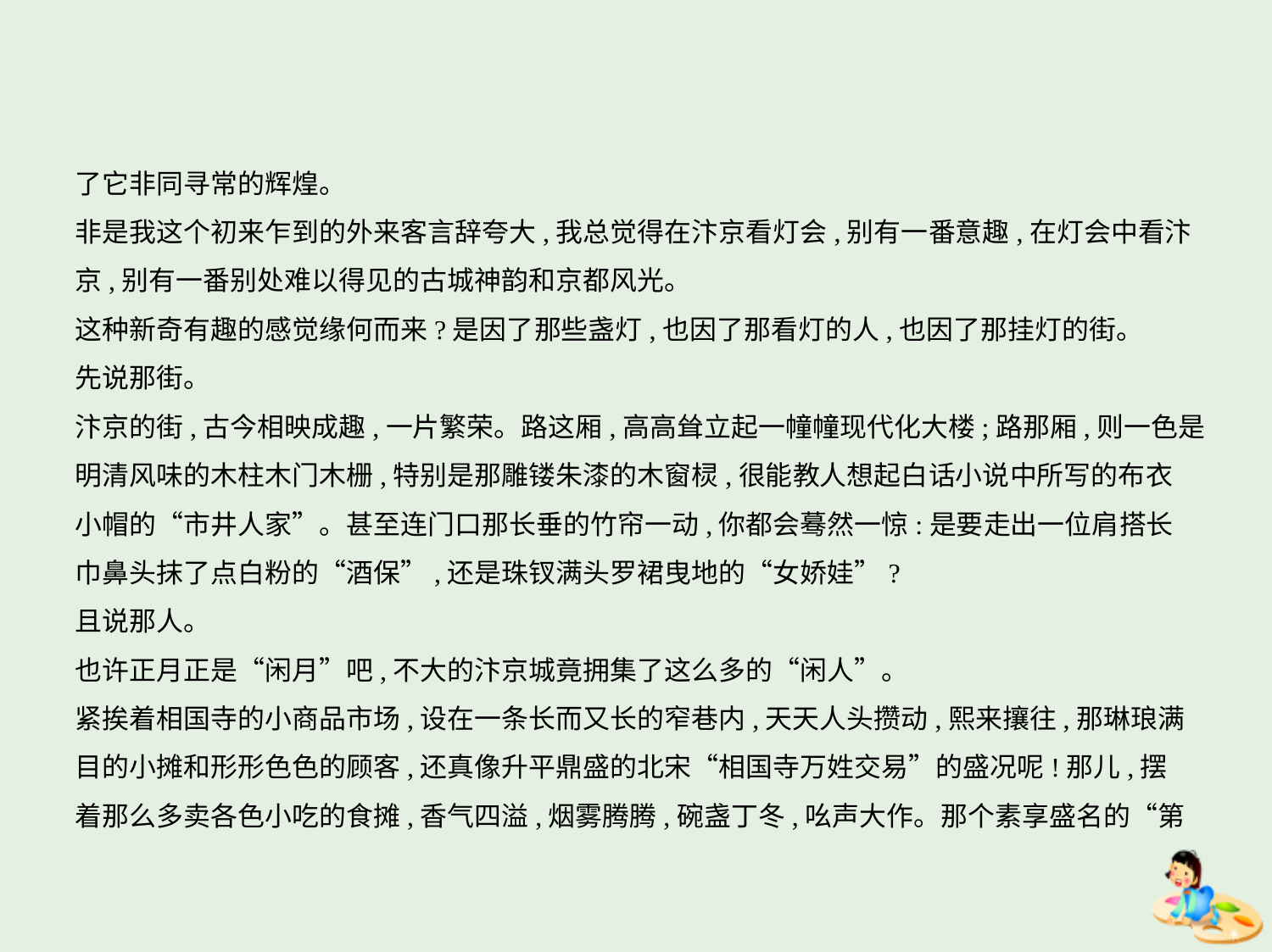

了它非同寻常的辉煌。
非是我这个初来乍到的外来客言辞夸大,我总觉得在汴京看灯会,别有一番意趣,在灯会中看汴
京,别有一番别处难以得见的古城神韵和京都风光。
这种新奇有趣的感觉缘何而来?是因了那些盏灯,也因了那看灯的人,也因了那挂灯的街。
先说那街。
汴京的街,古今相映成趣,一片繁荣。路这厢,高高耸立起一幢幢现代化大楼;路那厢,则一色是
明清风味的木柱木门木栅,特别是那雕镂朱漆的木窗棂,很能教人想起白话小说中所写的布衣
小帽的“市井人家”。甚至连门口那长垂的竹帘一动,你都会蓦然一惊:是要走出一位肩搭长
巾鼻头抹了点白粉的“酒保”,还是珠钗满头罗裙曳地的“女娇娃”?
且说那人。
也许正月正是“闲月”吧,不大的汴京城竟拥集了这么多的“闲人”。
紧挨着相国寺的小商品市场,设在一条长而又长的窄巷内,天天人头攒动,熙来攘往,那琳琅满
目的小摊和形形色色的顾客,还真像升平鼎盛的北宋“相国寺万姓交易”的盛况呢!那儿,摆
着那么多卖各色小吃的食摊,香气四溢,烟雾腾腾,碗盏丁冬,吆声大作。那个素享盛名的“第